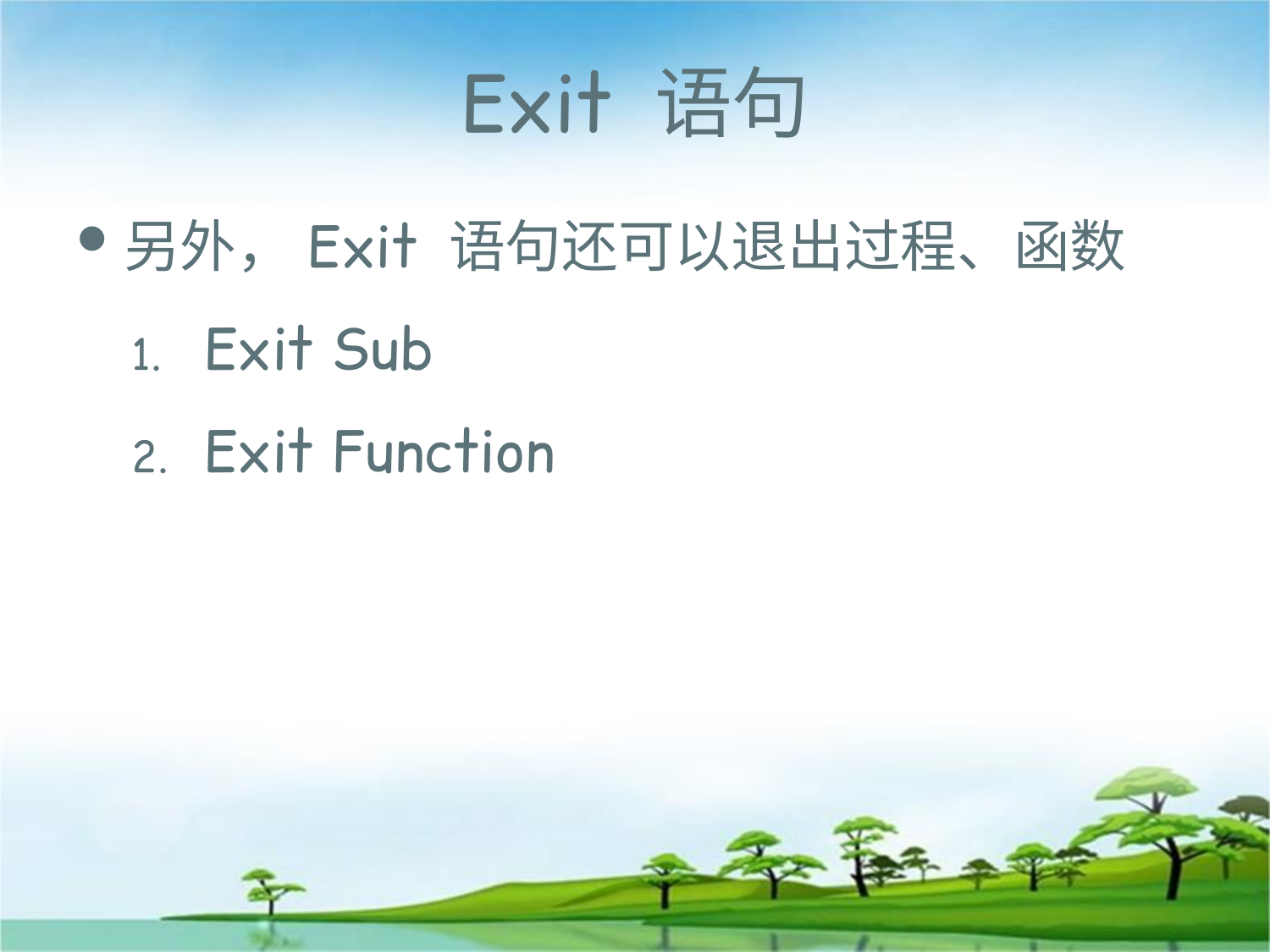

# Exit 语句
另外，Exit 语句还可以退出过程、函数
Exit Sub
Exit Function